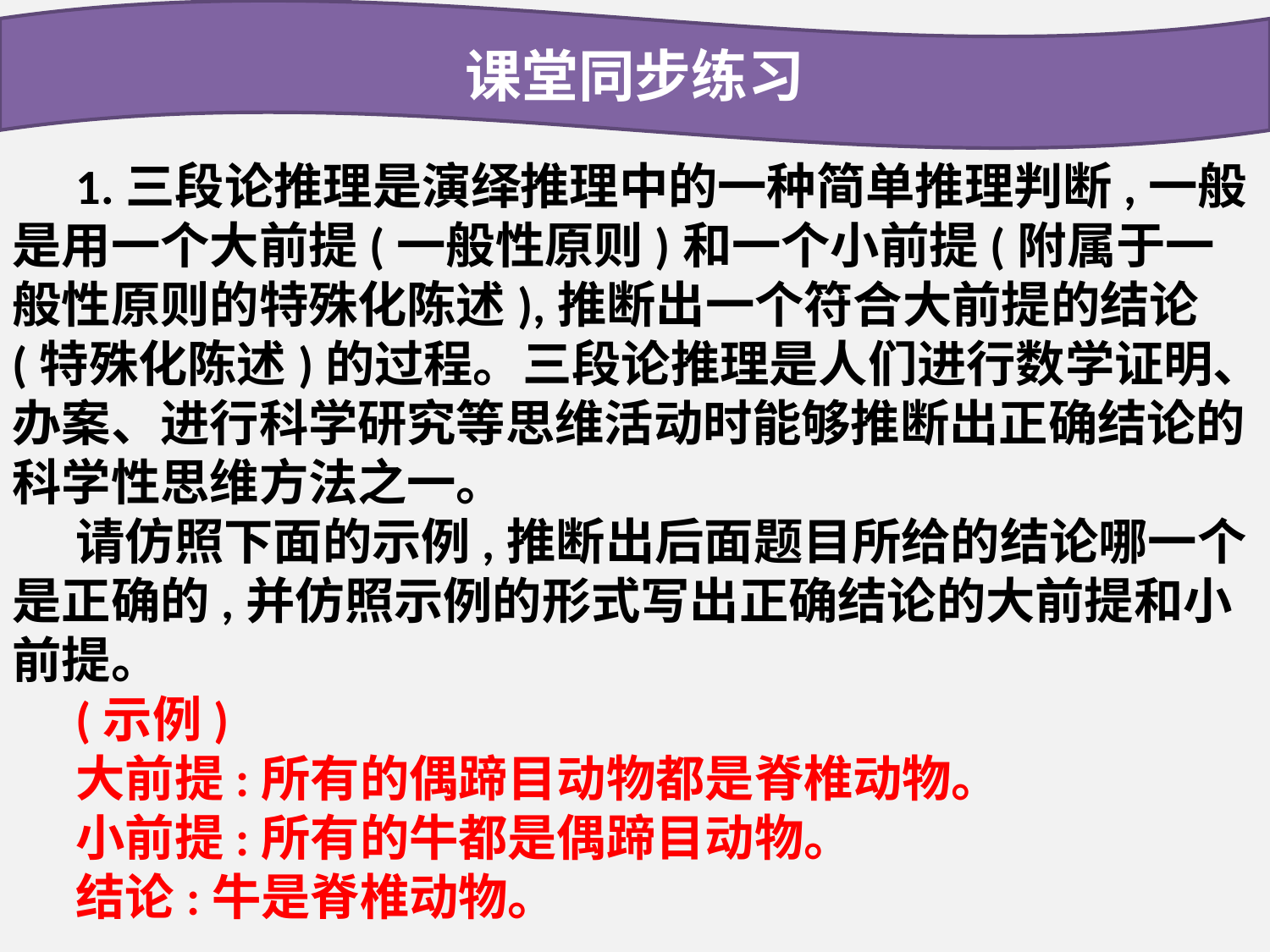

课堂同步练习
1.三段论推理是演绎推理中的一种简单推理判断,一般是用一个大前提(一般性原则)和一个小前提(附属于一般性原则的特殊化陈述),推断出一个符合大前提的结论(特殊化陈述)的过程。三段论推理是人们进行数学证明、办案、进行科学研究等思维活动时能够推断出正确结论的科学性思维方法之一。
请仿照下面的示例,推断出后面题目所给的结论哪一个是正确的,并仿照示例的形式写出正确结论的大前提和小前提。
(示例)
大前提:所有的偶蹄目动物都是脊椎动物。
小前提:所有的牛都是偶蹄目动物。
结论:牛是脊椎动物。